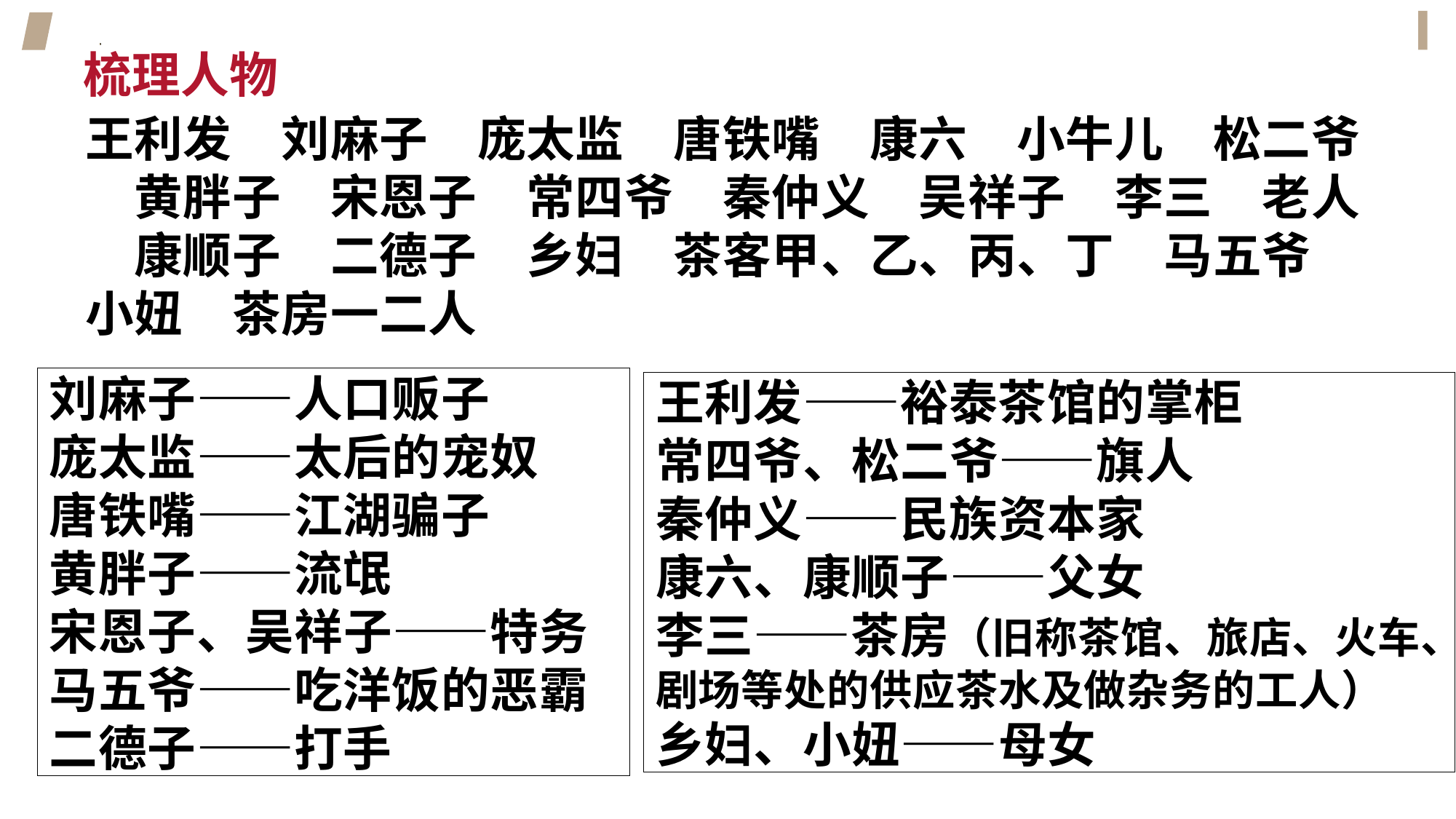

梳理人物
王利发　刘麻子　庞太监　唐铁嘴　康六　小牛儿　松二爷　黄胖子　宋恩子　常四爷　秦仲义　吴祥子　李三　老人　康顺子　二德子　乡妇　茶客甲、乙、丙、丁　马五爷　小妞　茶房一二人
刘麻子——人口贩子
庞太监——太后的宠奴
唐铁嘴——江湖骗子
黄胖子——流氓
宋恩子、吴祥子——特务
马五爷——吃洋饭的恶霸
二德子——打手
王利发——裕泰茶馆的掌柜
常四爷、松二爷——旗人
秦仲义——民族资本家
康六、康顺子——父女
李三——茶房（旧称茶馆、旅店、火车、剧场等处的供应茶水及做杂务的工人）
乡妇、小妞——母女